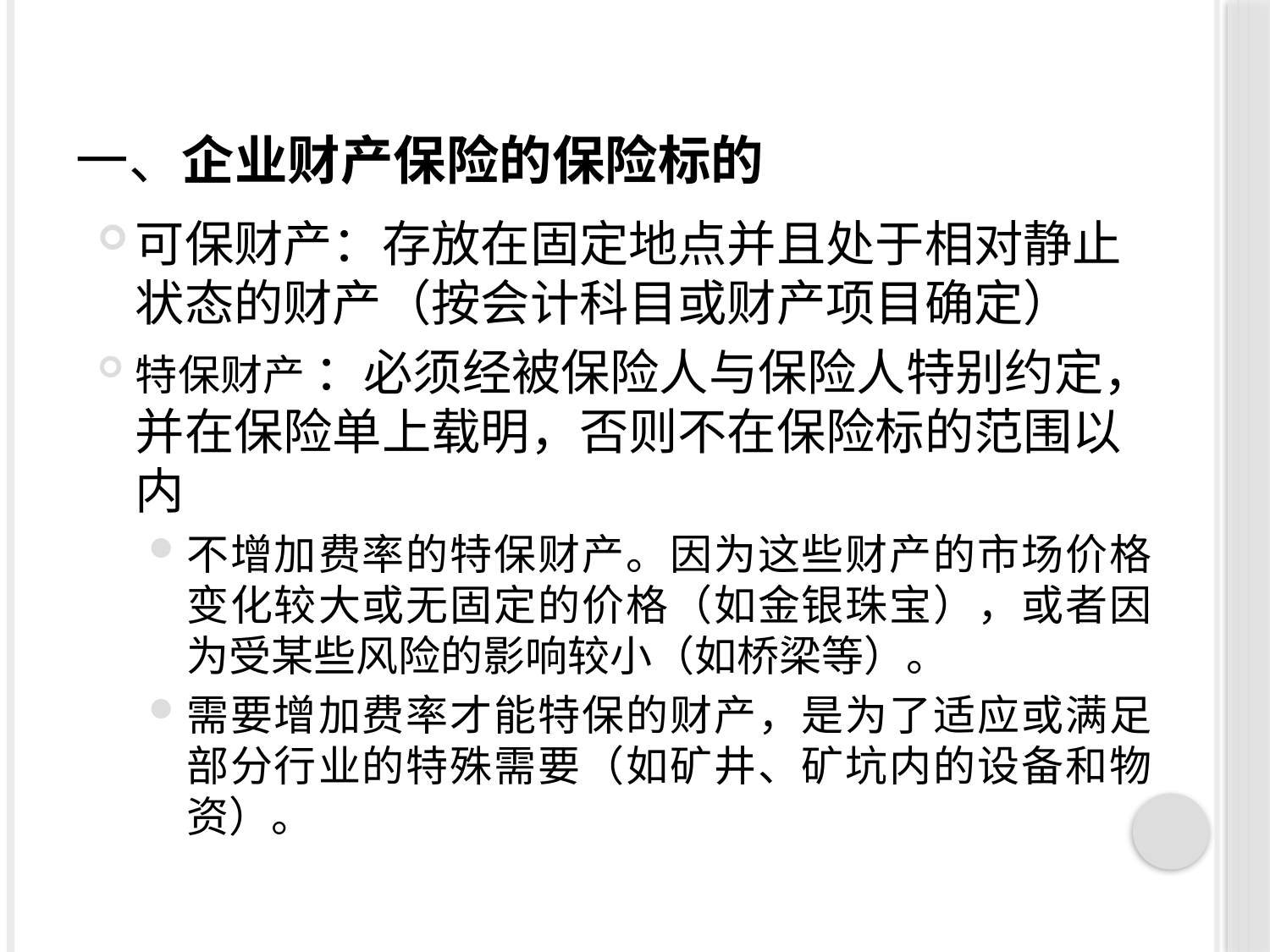

# 一、企业财产保险的保险标的
可保财产：存放在固定地点并且处于相对静止状态的财产（按会计科目或财产项目确定）
特保财产 ：必须经被保险人与保险人特别约定，并在保险单上载明，否则不在保险标的范围以内
不增加费率的特保财产。因为这些财产的市场价格变化较大或无固定的价格（如金银珠宝），或者因为受某些风险的影响较小（如桥梁等）。
需要增加费率才能特保的财产，是为了适应或满足部分行业的特殊需要（如矿井、矿坑内的设备和物资）。